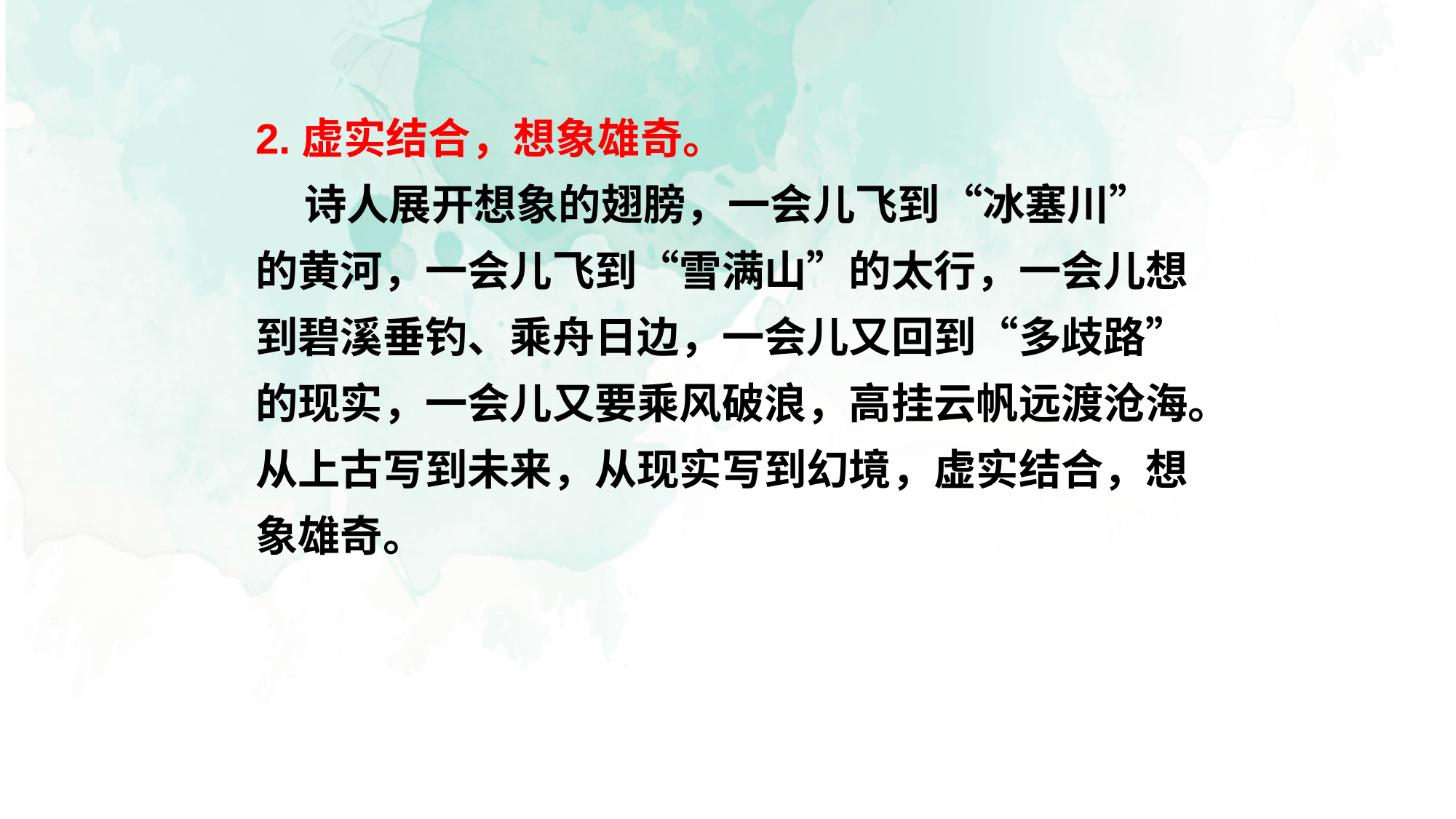

2.虚实结合，想象雄奇。
    诗人展开想象的翅膀，一会儿飞到“冰塞川”的黄河，一会儿飞到“雪满山”的太行，一会儿想到碧溪垂钓、乘舟日边，一会儿又回到“多歧路”的现实，一会儿又要乘风破浪，高挂云帆远渡沧海。从上古写到未来，从现实写到幻境，虚实结合，想象雄奇。